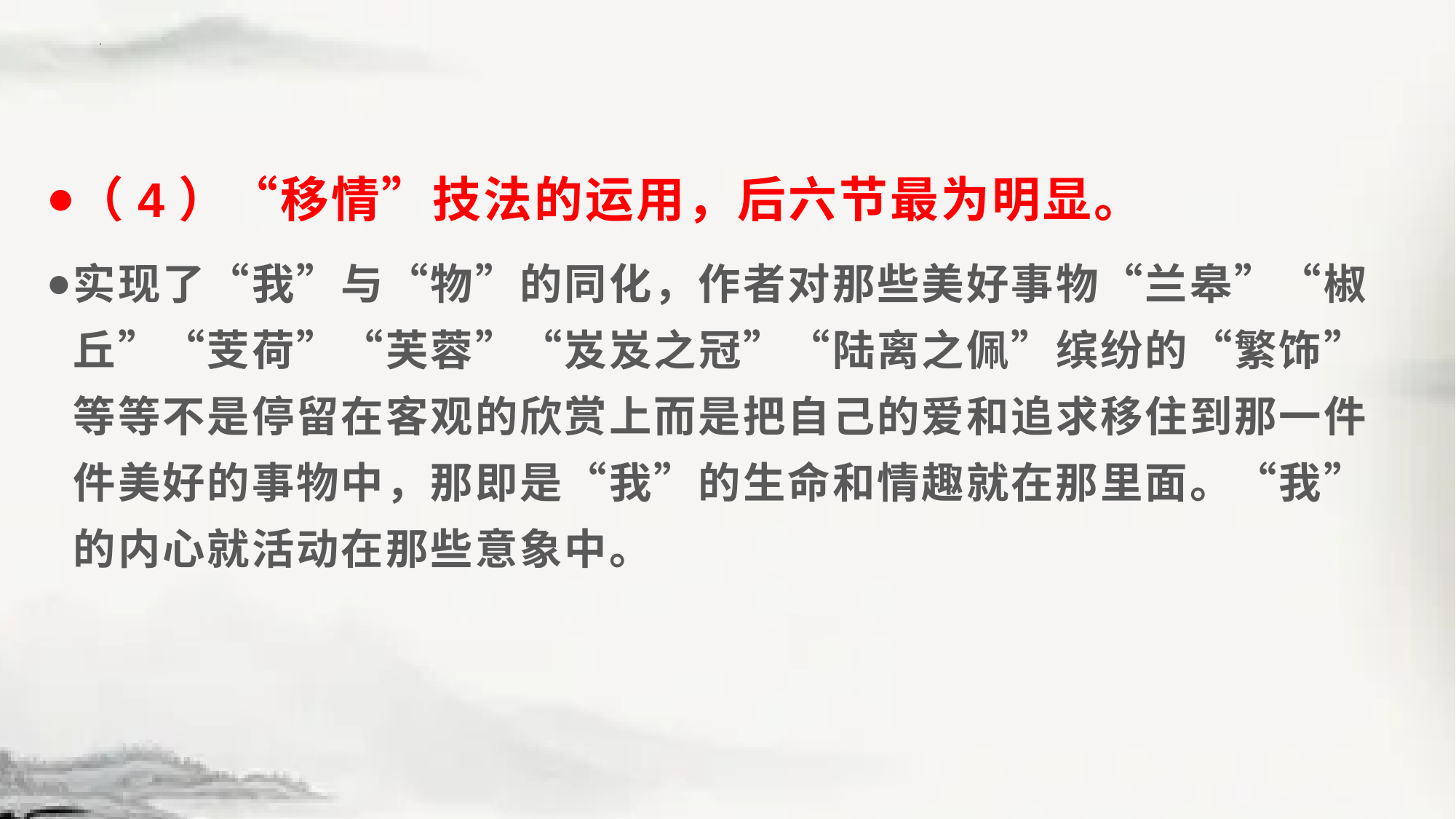

#
（4）“移情”技法的运用，后六节最为明显。
实现了“我”与“物”的同化，作者对那些美好事物“兰皋”“椒丘”“芰荷”“芙蓉”“岌岌之冠”“陆离之佩”缤纷的“繁饰”等等不是停留在客观的欣赏上而是把自己的爱和追求移住到那一件件美好的事物中，那即是“我”的生命和情趣就在那里面。“我”的内心就活动在那些意象中。